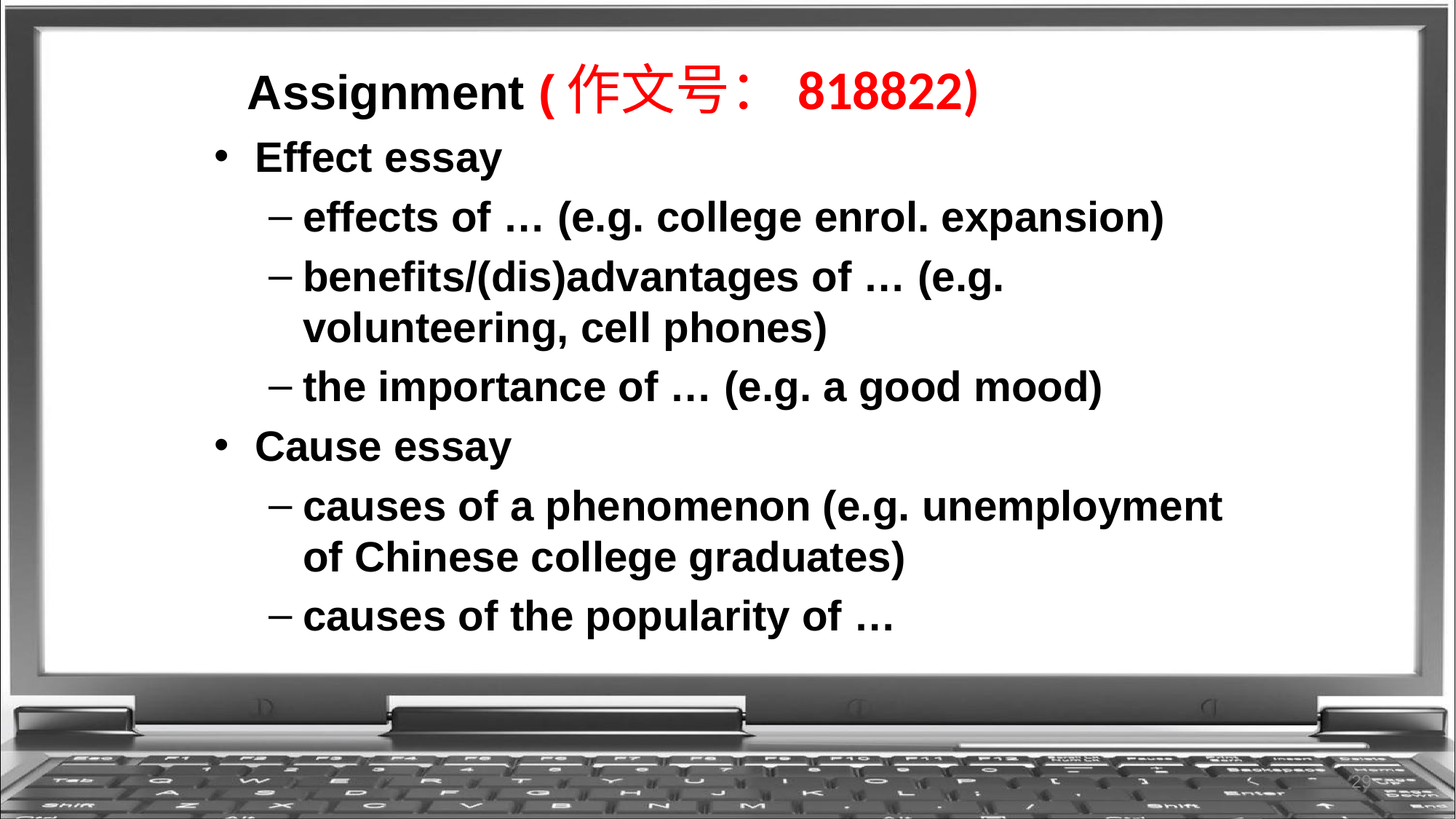

# Assignment (作文号：818822)
Effect essay
effects of … (e.g. college enrol. expansion)
benefits/(dis)advantages of … (e.g. volunteering, cell phones)
the importance of … (e.g. a good mood)
Cause essay
causes of a phenomenon (e.g. unemployment of Chinese college graduates)
causes of the popularity of …

29